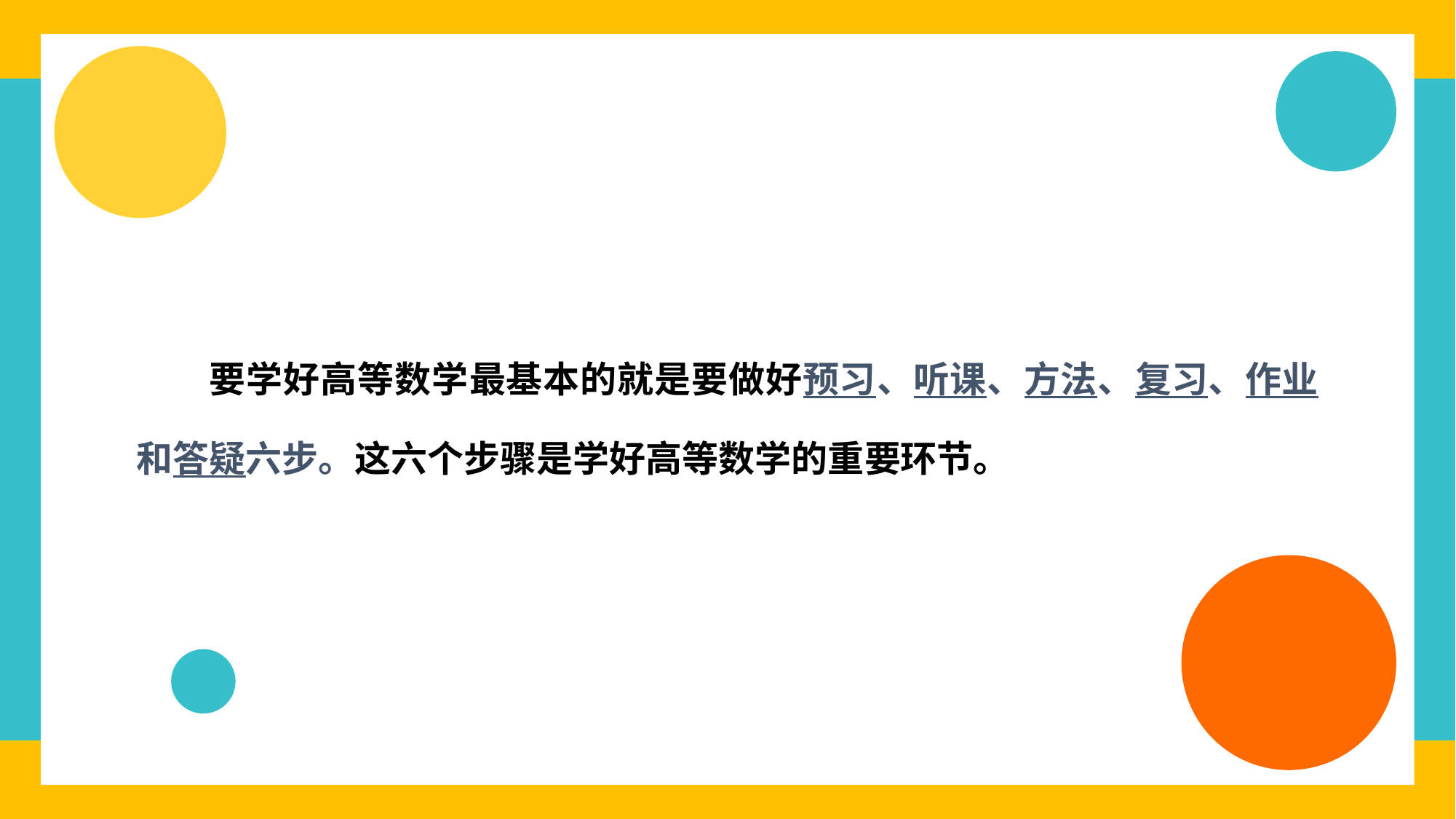

要学好高等数学最基本的就是要做好预习、听课、方法、复习、作业和答疑六步。这六个步骤是学好高等数学的重要环节。